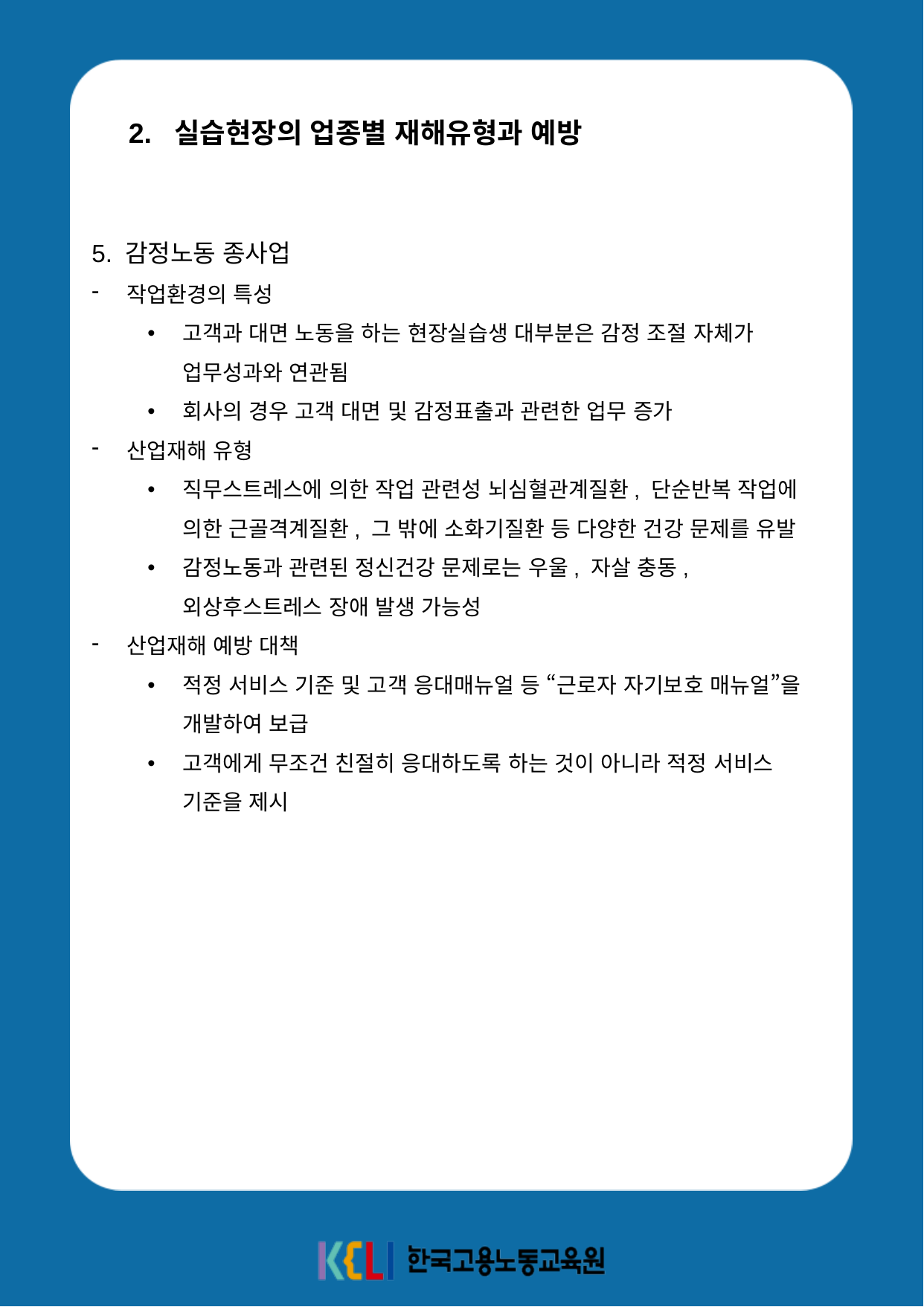

2.  실습현장의 업종별 재해유형과 예방
5. 감정노동 종사업
작업환경의 특성
고객과 대면 노동을 하는 현장실습생 대부분은 감정 조절 자체가 업무성과와 연관됨
회사의 경우 고객 대면 및 감정표출과 관련한 업무 증가
산업재해 유형
직무스트레스에 의한 작업 관련성 뇌심혈관계질환, 단순반복 작업에 의한 근골격계질환, 그 밖에 소화기질환 등 다양한 건강 문제를 유발
감정노동과 관련된 정신건강 문제로는 우울, 자살 충동, 외상후스트레스 장애 발생 가능성
산업재해 예방 대책
적정 서비스 기준 및 고객 응대매뉴얼 등 “근로자 자기보호 매뉴얼”을 개발하여 보급
고객에게 무조건 친절히 응대하도록 하는 것이 아니라 적정 서비스 기준을 제시